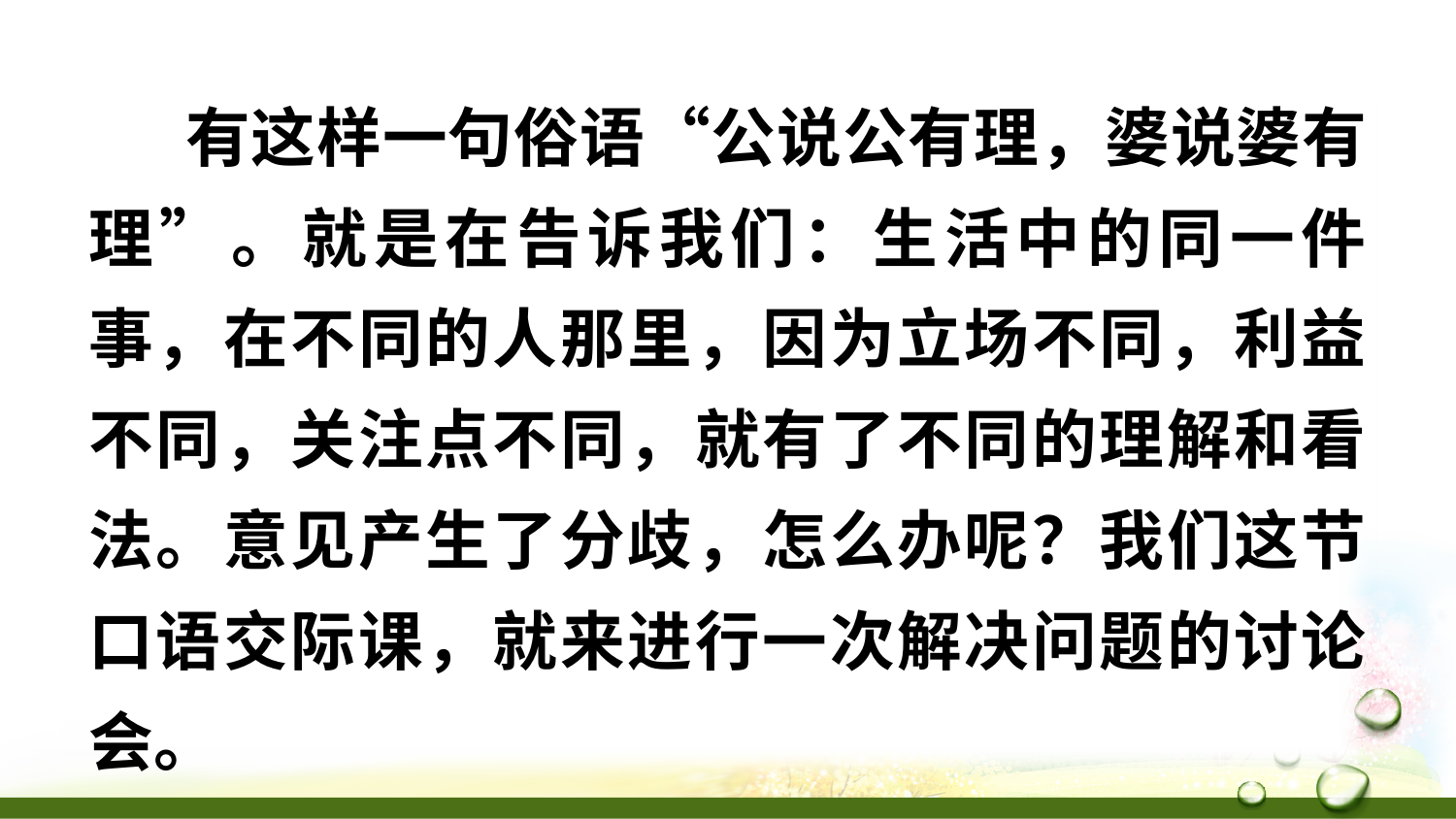

有这样一句俗语“公说公有理，婆说婆有理”。就是在告诉我们：生活中的同一件事，在不同的人那里，因为立场不同，利益不同，关注点不同，就有了不同的理解和看法。意见产生了分歧，怎么办呢？我们这节口语交际课，就来进行一次解决问题的讨论会。